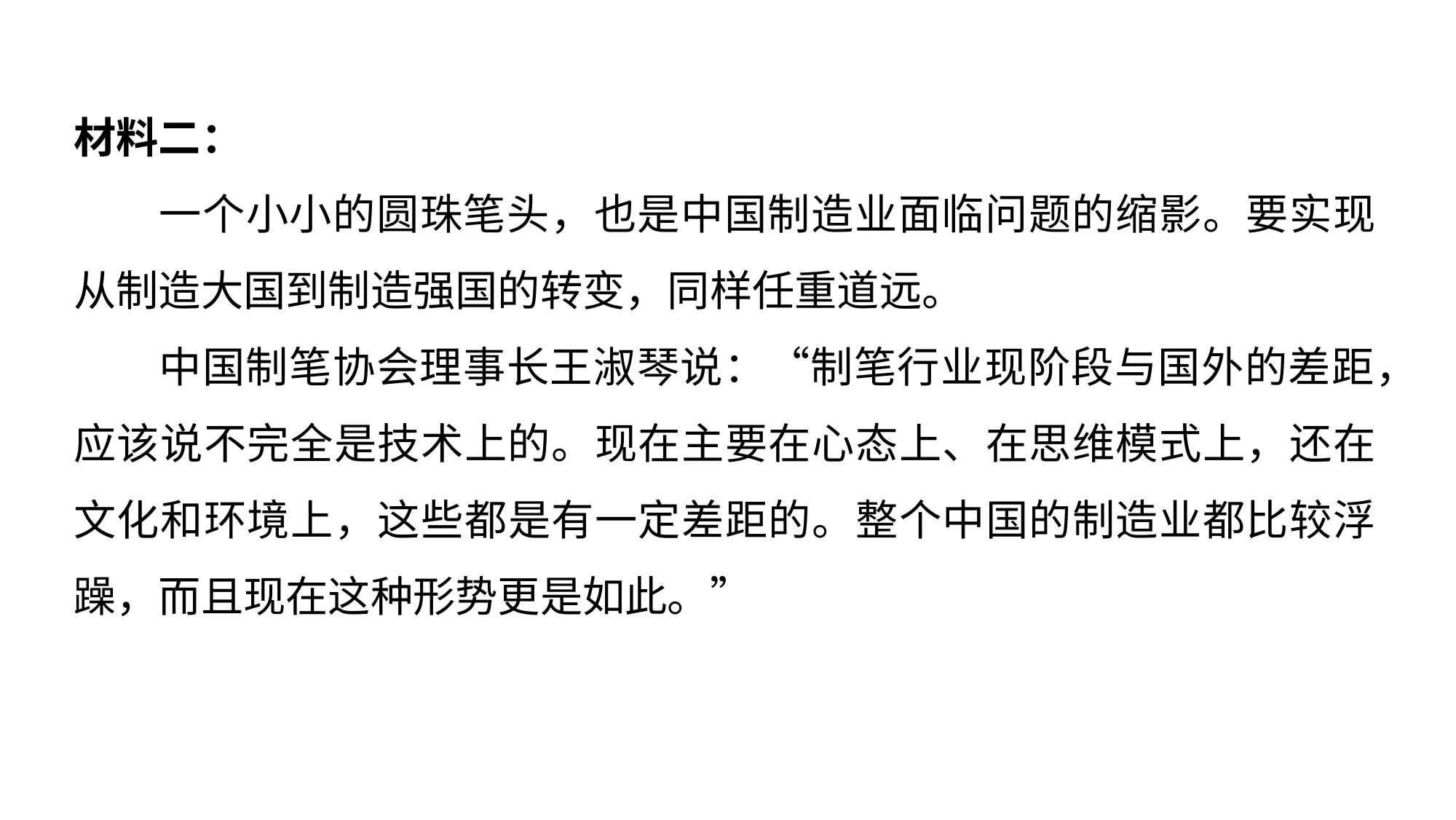

材料二：
一个小小的圆珠笔头，也是中国制造业面临问题的缩影。要实现从制造大国到制造强国的转变，同样任重道远。
中国制笔协会理事长王淑琴说：“制笔行业现阶段与国外的差距，应该说不完全是技术上的。现在主要在心态上、在思维模式上，还在文化和环境上，这些都是有一定差距的。整个中国的制造业都比较浮躁，而且现在这种形势更是如此。”